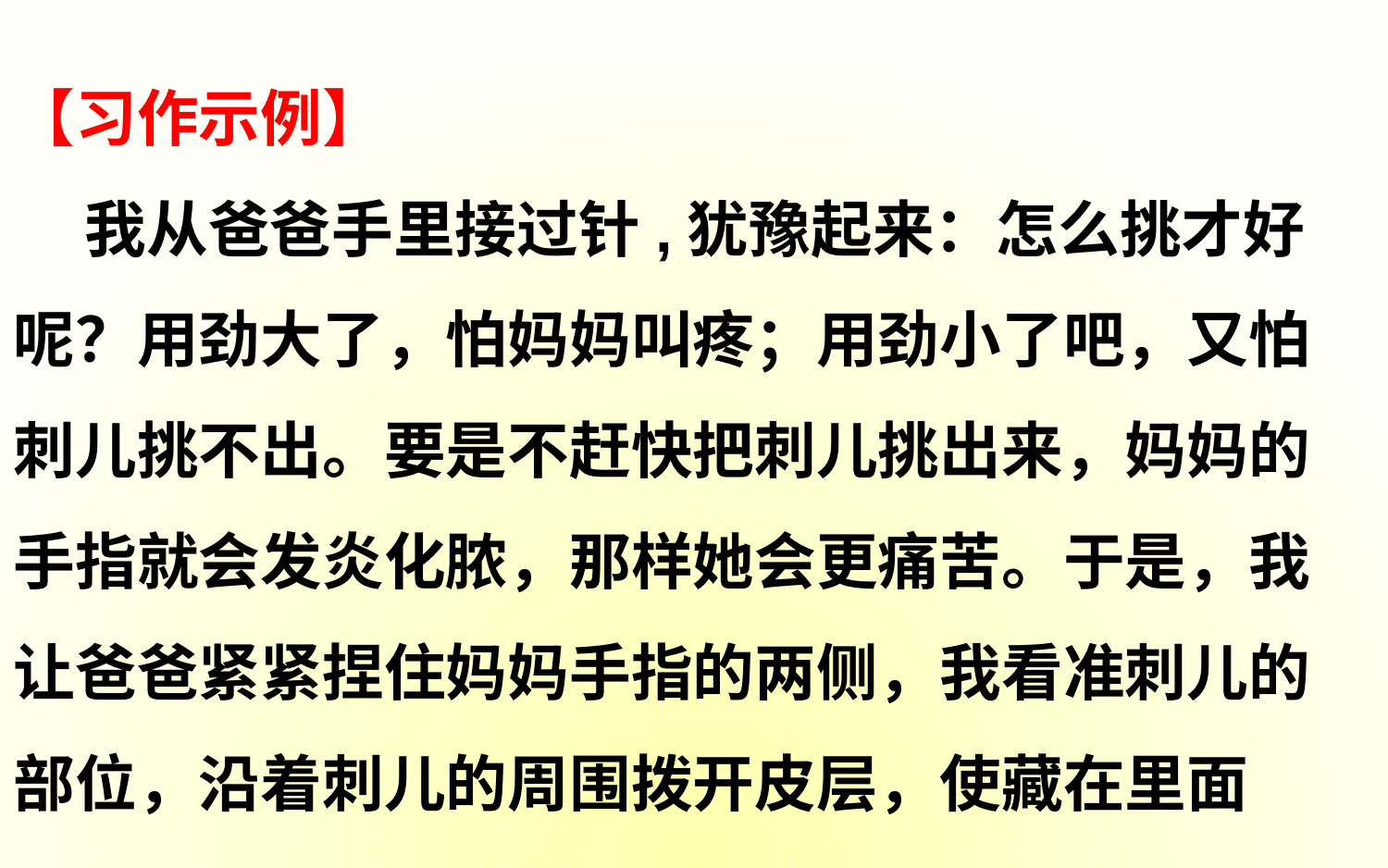

【习作示例】
    我从爸爸手里接过针,犹豫起来：怎么挑才好呢？用劲大了，怕妈妈叫疼；用劲小了吧，又怕刺儿挑不出。要是不赶快把刺儿挑出来，妈妈的手指就会发炎化脓，那样她会更痛苦。于是，我让爸爸紧紧捏住妈妈手指的两侧，我看准刺儿的部位，沿着刺儿的周围拨开皮层，使藏在里面